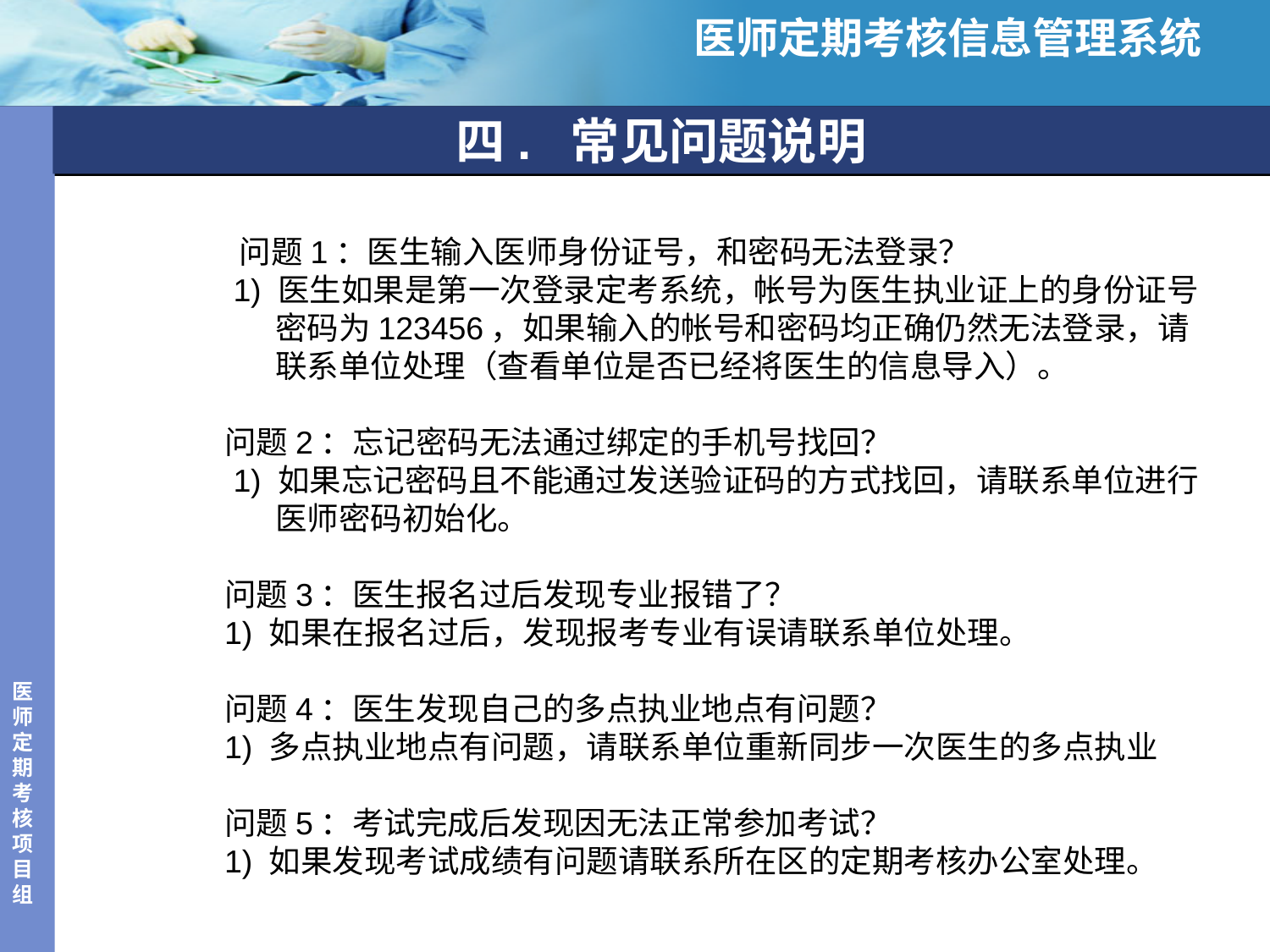

医师定期考核信息管理系统
# 四.  常见问题说明
 问题1：医生输入医师身份证号，和密码无法登录？
 1) 医生如果是第一次登录定考系统，帐号为医生执业证上的身份证号
      密码为123456，如果输入的帐号和密码均正确仍然无法登录，请
      联系单位处理（查看单位是否已经将医生的信息导入）。

问题2：忘记密码无法通过绑定的手机号找回？
 1) 如果忘记密码且不能通过发送验证码的方式找回，请联系单位进行
      医师密码初始化。

问题3：医生报名过后发现专业报错了？
1) 如果在报名过后，发现报考专业有误请联系单位处理。

问题4：医生发现自己的多点执业地点有问题？
1) 多点执业地点有问题，请联系单位重新同步一次医生的多点执业

问题5：考试完成后发现因无法正常参加考试？
1) 如果发现考试成绩有问题请联系所在区的定期考核办公室处理。
31